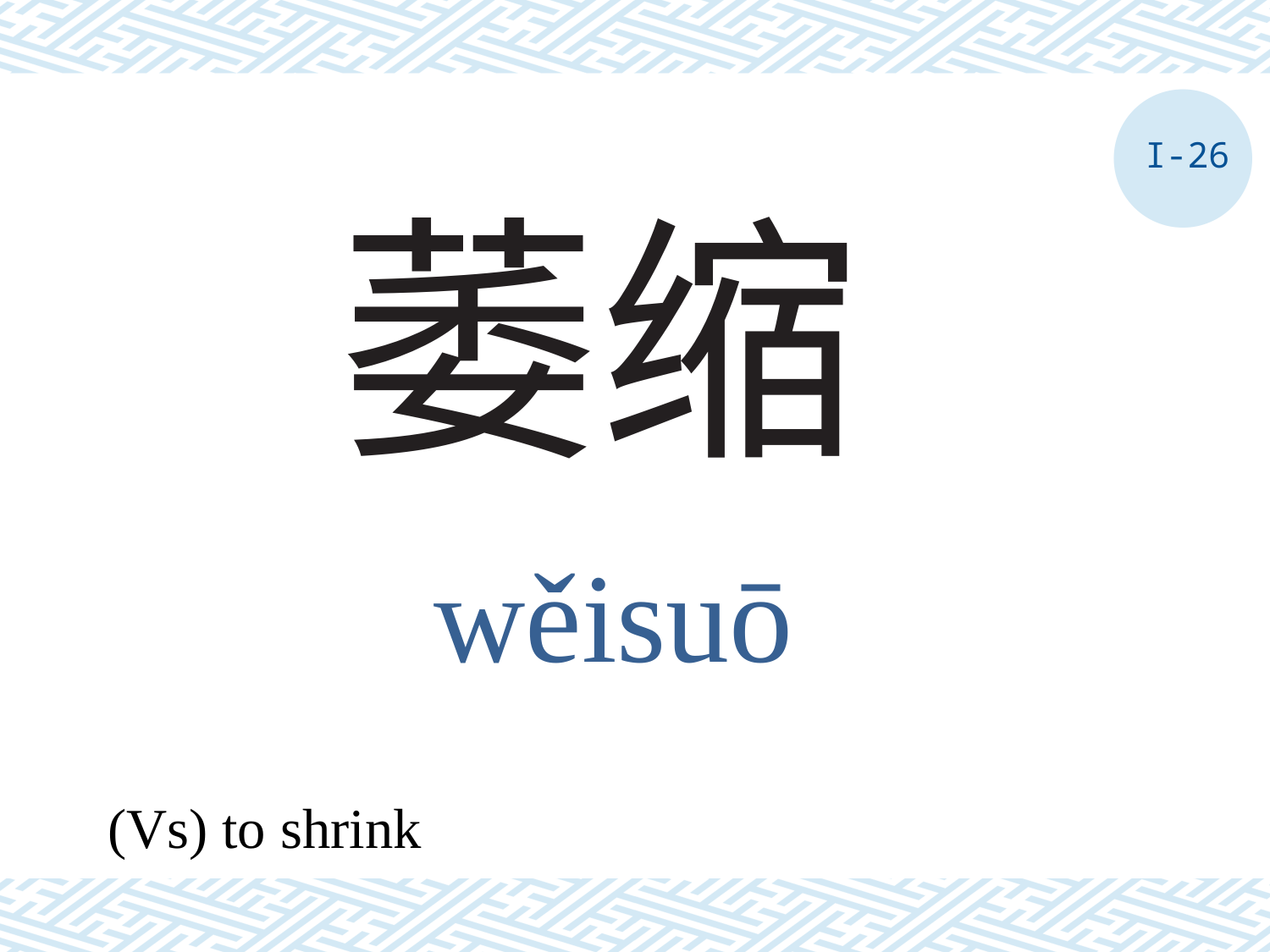

I-26

# 萎缩
wěisuō
(Vs) to shrink